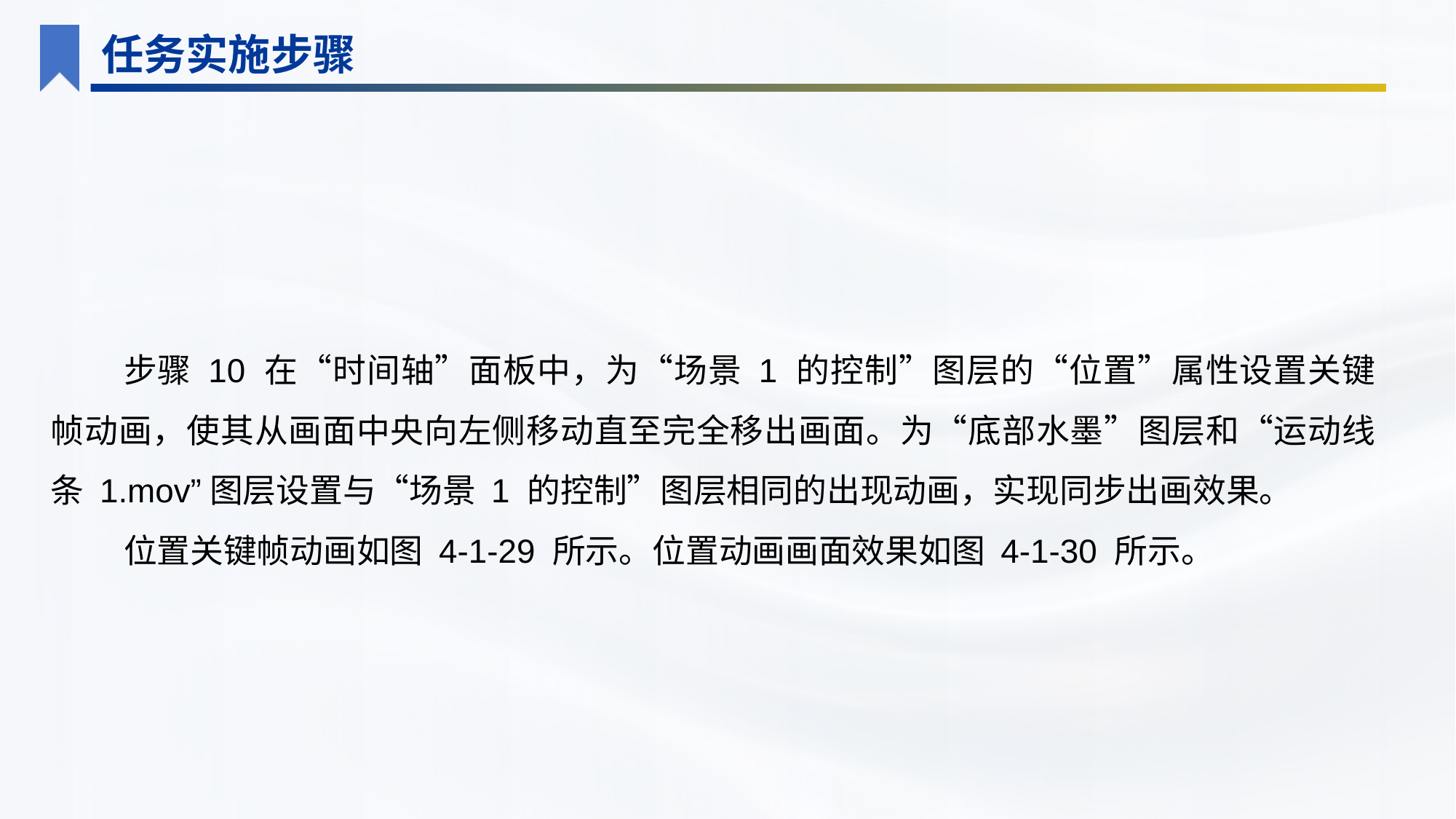

任务实施步骤
步骤 10 在“时间轴”面板中，为“场景 1 的控制”图层的“位置”属性设置关键帧动画，使其从画面中央向左侧移动直至完全移出画面。为“底部水墨”图层和“运动线条 1.mov”图层设置与“场景 1 的控制”图层相同的出现动画，实现同步出画效果。
位置关键帧动画如图 4-1-29 所示。位置动画画面效果如图 4-1-30 所示。